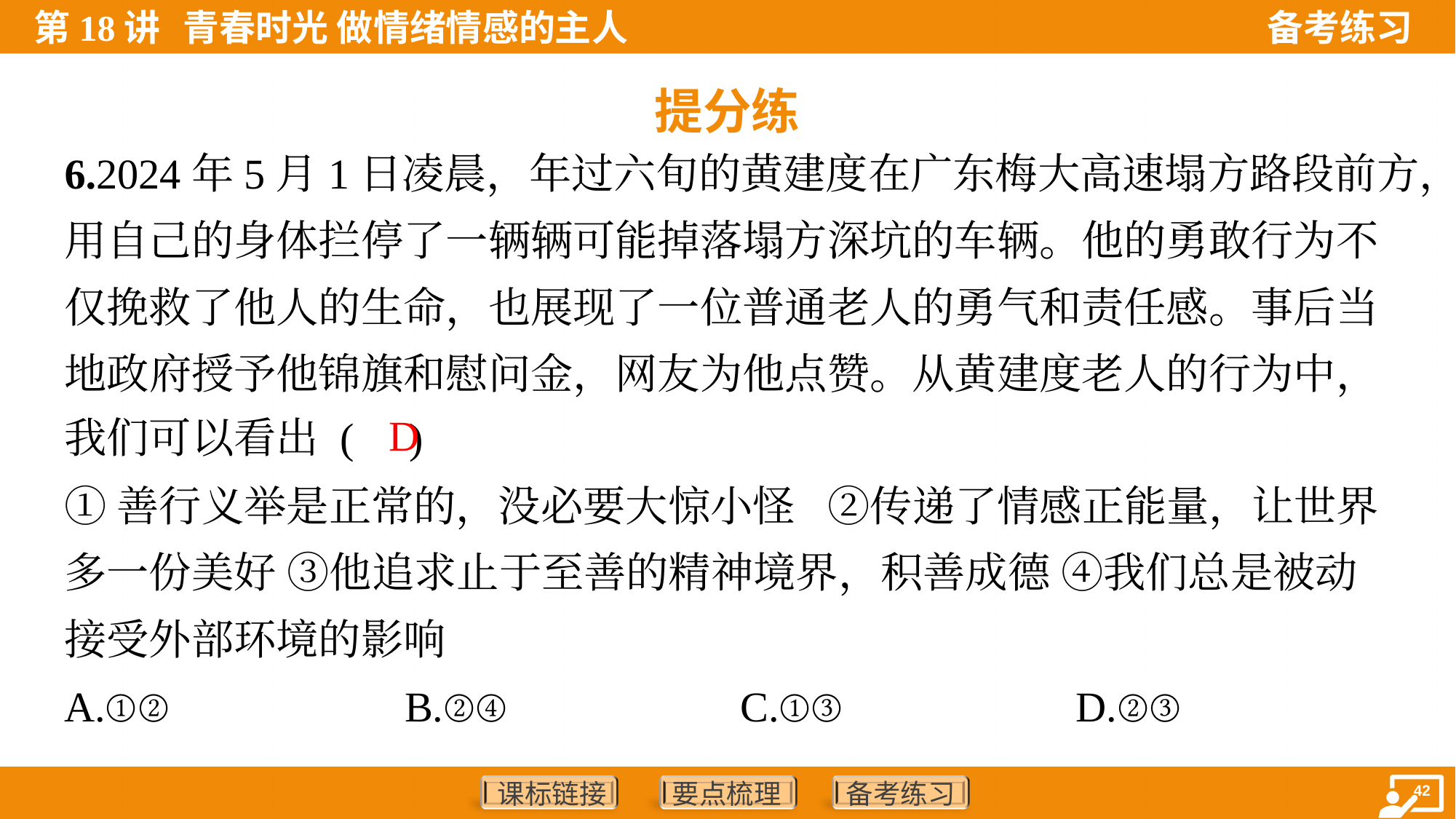

提分练
6.2024年5月1日凌晨，年过六旬的黄建度在广东梅大高速塌方路段前方，
用自己的身体拦停了一辆辆可能掉落塌方深坑的车辆。他的勇敢行为不
仅挽救了他人的生命，也展现了一位普通老人的勇气和责任感。事后当
地政府授予他锦旗和慰问金，网友为他点赞。从黄建度老人的行为中，
我们可以看出 (     )
D
①善行义举是正常的，没必要大惊小怪   ②传递了情感正能量，让世界
多一份美好 ③他追求止于至善的精神境界，积善成德 ④我们总是被动
接受外部环境的影响
A.①②	B.②④	C.①③	D.②③